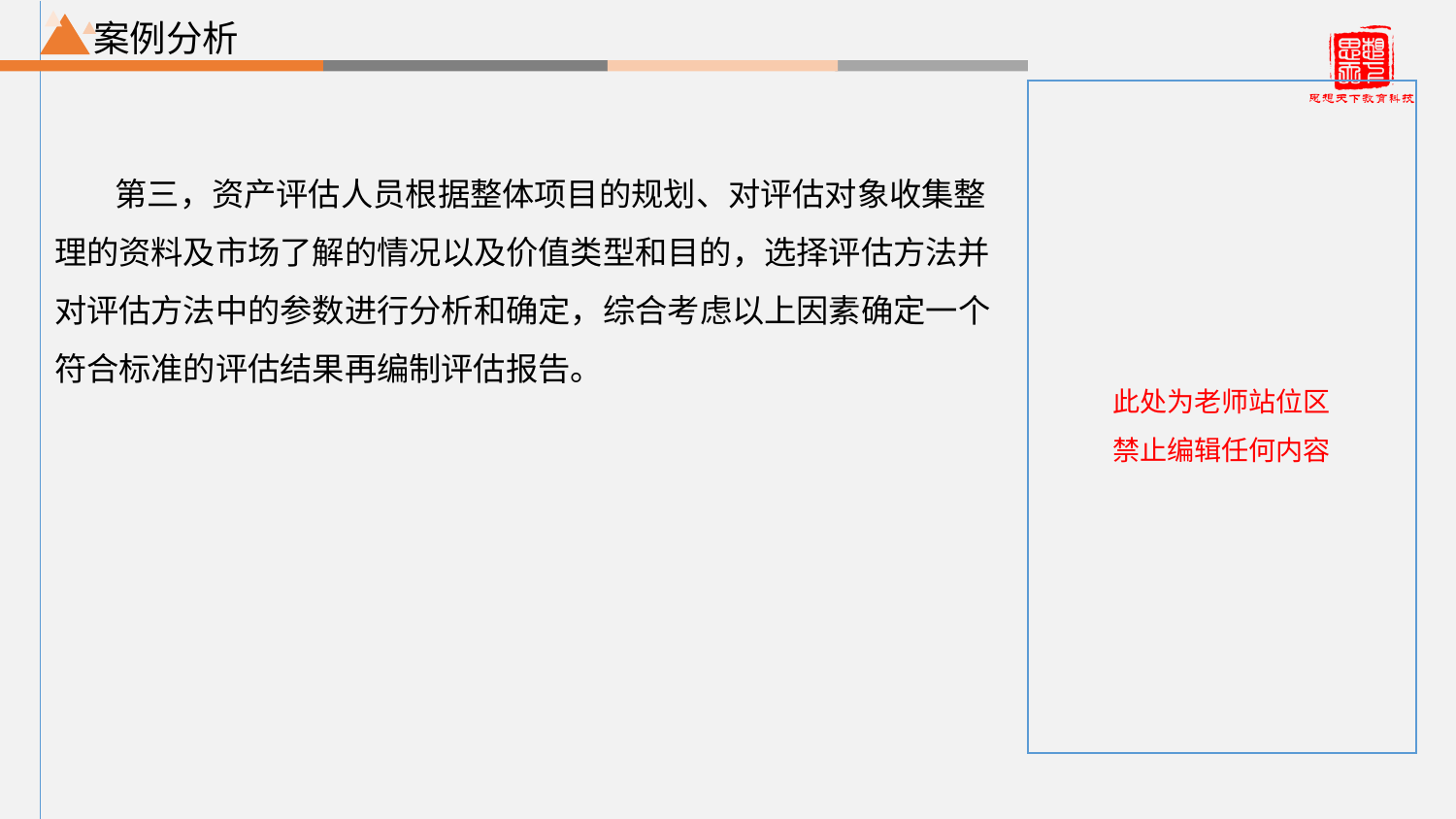

案例分析
第三，资产评估人员根据整体项目的规划、对评估对象收集整理的资料及市场了解的情况以及价值类型和目的，选择评估方法并对评估方法中的参数进行分析和确定，综合考虑以上因素确定一个符合标准的评估结果再编制评估报告。

68